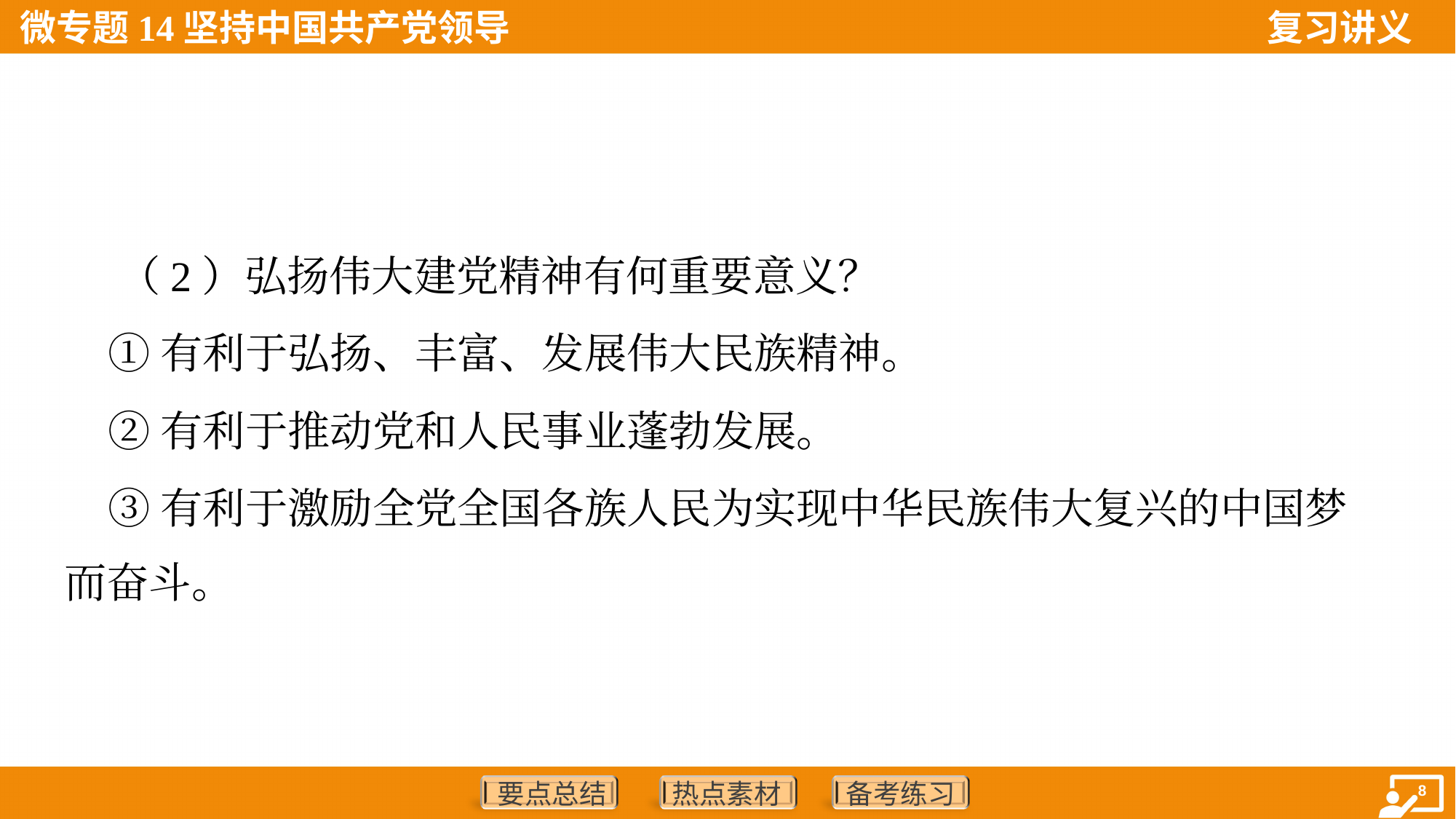

（2）弘扬伟大建党精神有何重要意义？
    ①有利于弘扬、丰富、发展伟大民族精神。
    ②有利于推动党和人民事业蓬勃发展。
    ③有利于激励全党全国各族人民为实现中华民族伟大复兴的中国梦
而奋斗。